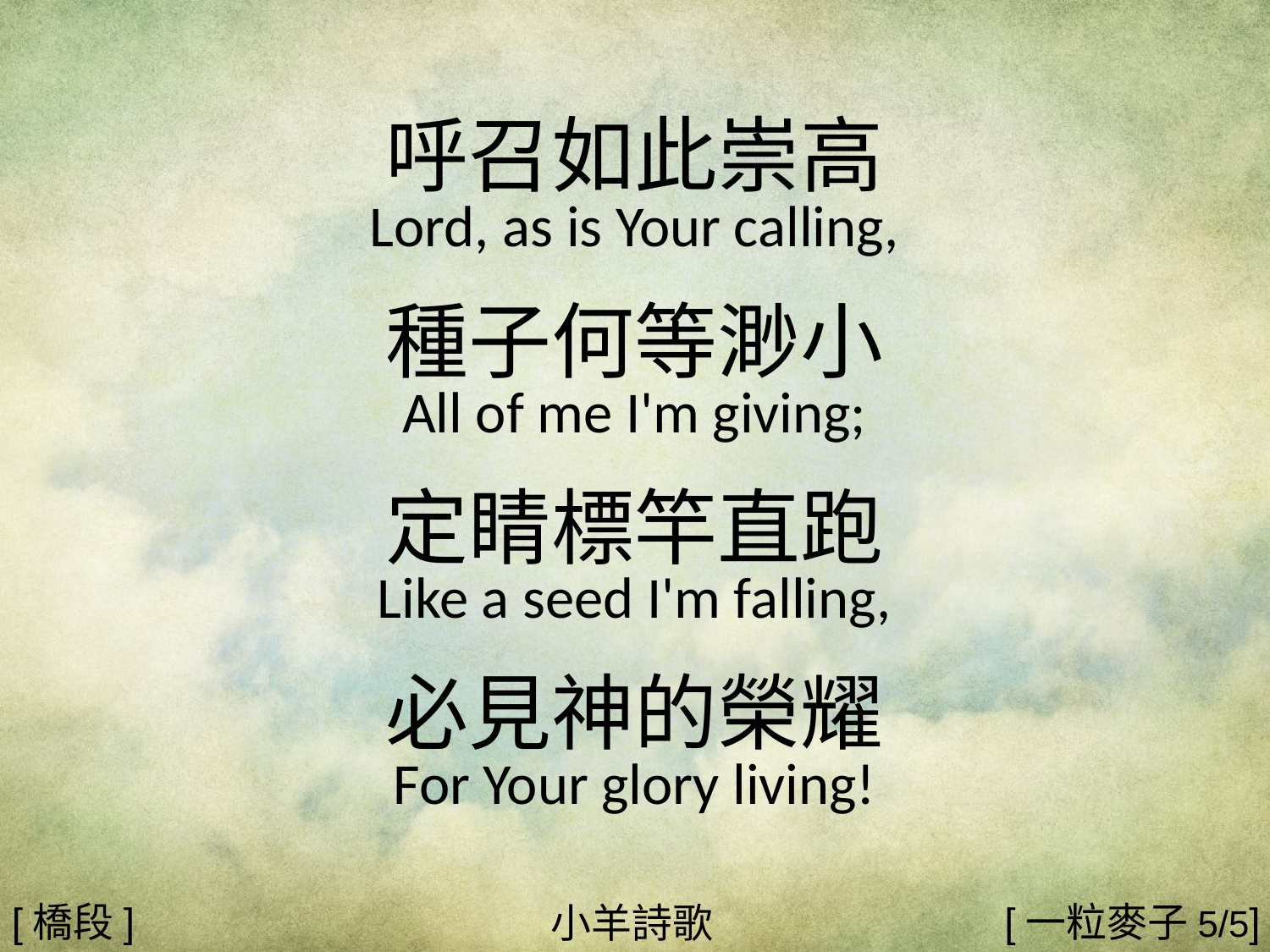

呼召如此崇高
Lord, as is Your calling,

種子何等渺小
All of me I'm giving;

定睛標竿直跑
Like a seed I'm falling,

必見神的榮耀
For Your glory living!
#

[橋段]
[一粒麥子5/5]
小羊詩歌